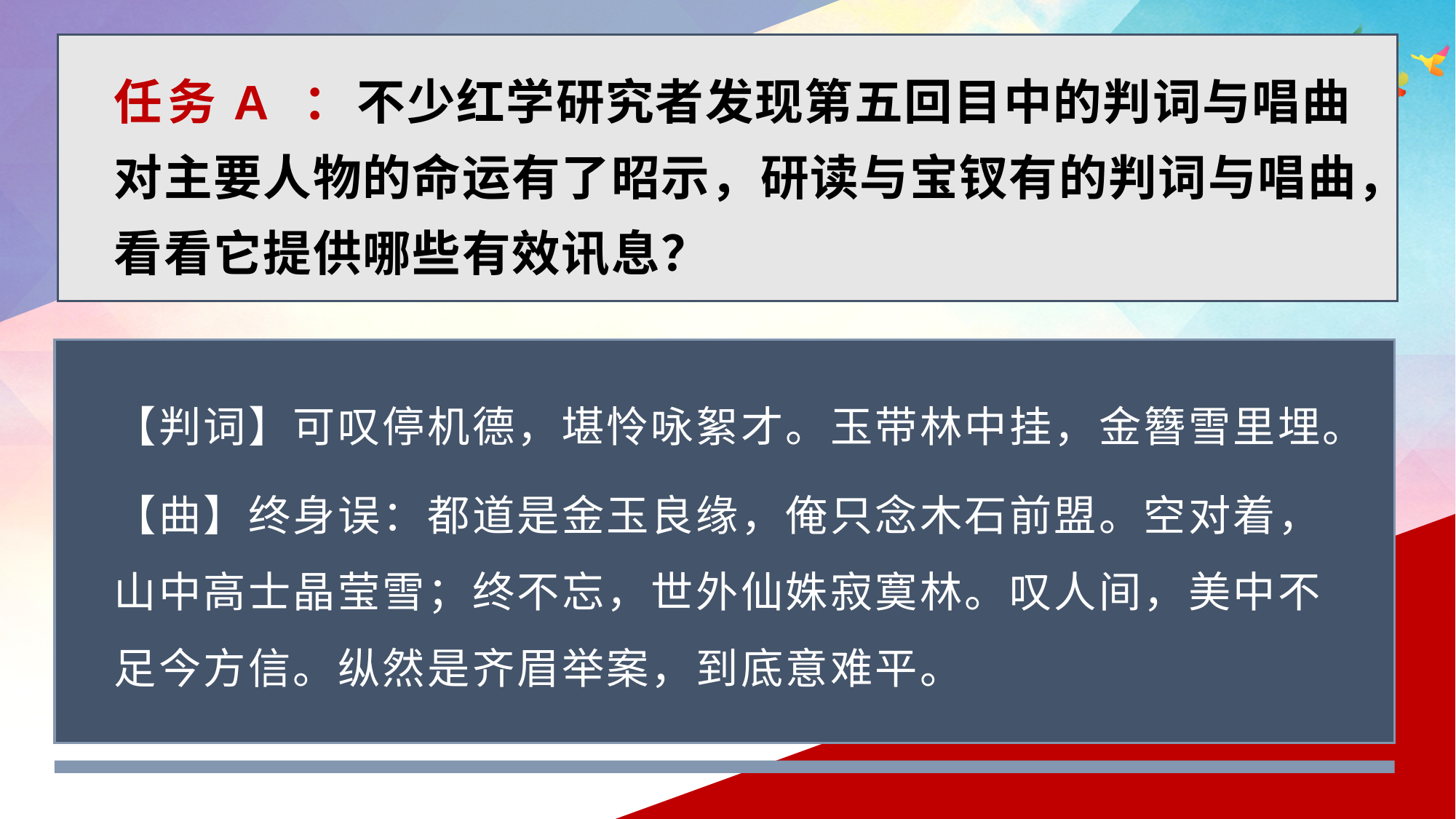

任务A ：不少红学研究者发现第五回目中的判词与唱曲对主要人物的命运有了昭示，研读与宝钗有的判词与唱曲，看看它提供哪些有效讯息？

【判词】可叹停机德，堪怜咏絮才。玉带林中挂，金簪雪里埋。
【曲】终身误：都道是金玉良缘，俺只念木石前盟。空对着，山中高士晶莹雪；终不忘，世外仙姝寂寞林。叹人间，美中不足今方信。纵然是齐眉举案，到底意难平。